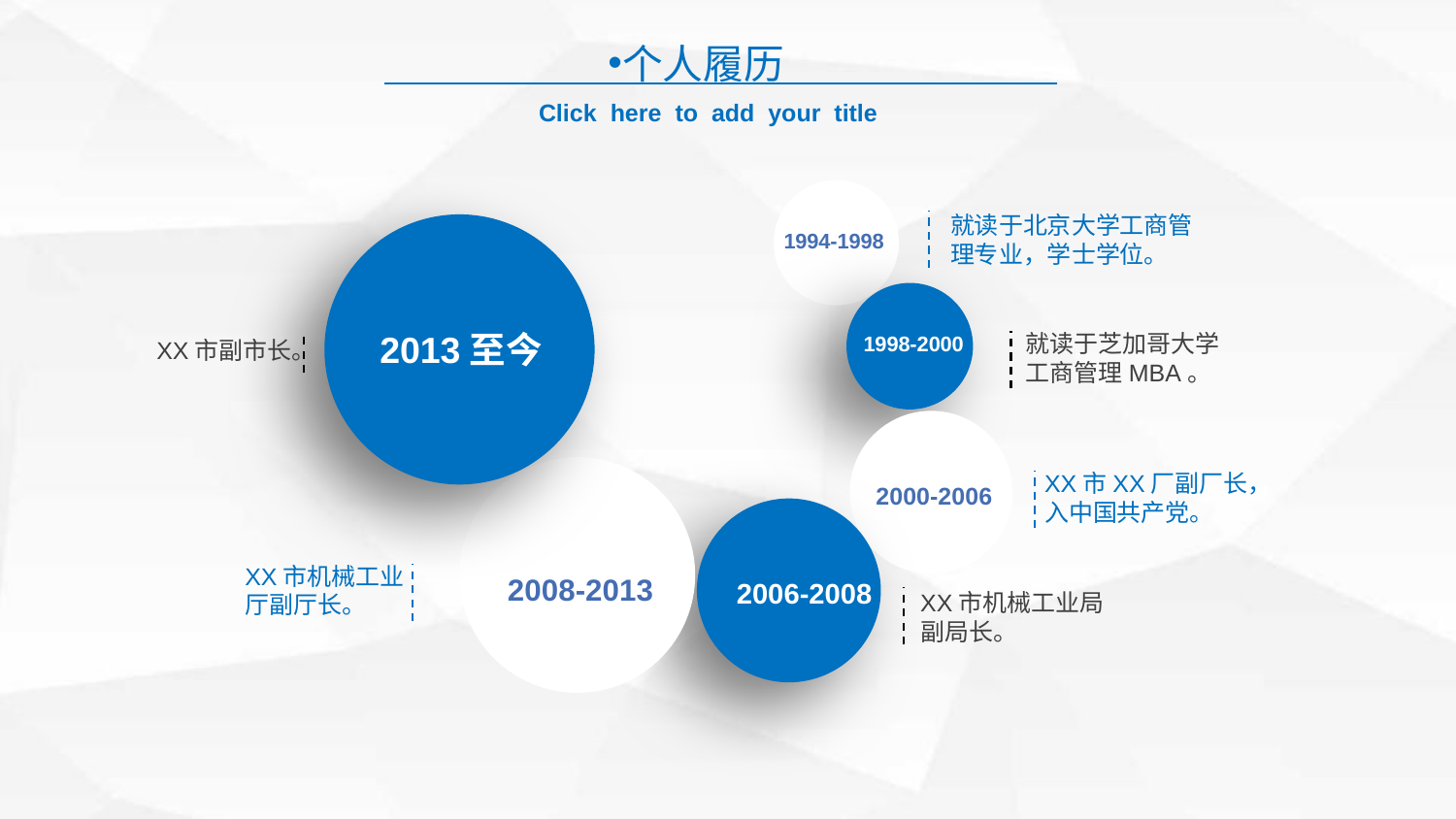

个人履历
  Click  here  to  add  your  title

就读于北京大学工商管
理专业，学士学位。

1994-1998

2013至今
就读于芝加哥大学
工商管理MBA。
1998-2000
XX市副市长。

XX市XX厂副厂长，
入中国共产党。
2000-2006

XX市机械工业
厅副厅长。
2008-2013
2006-2008
XX市机械工业局
副局长。
延迟符号